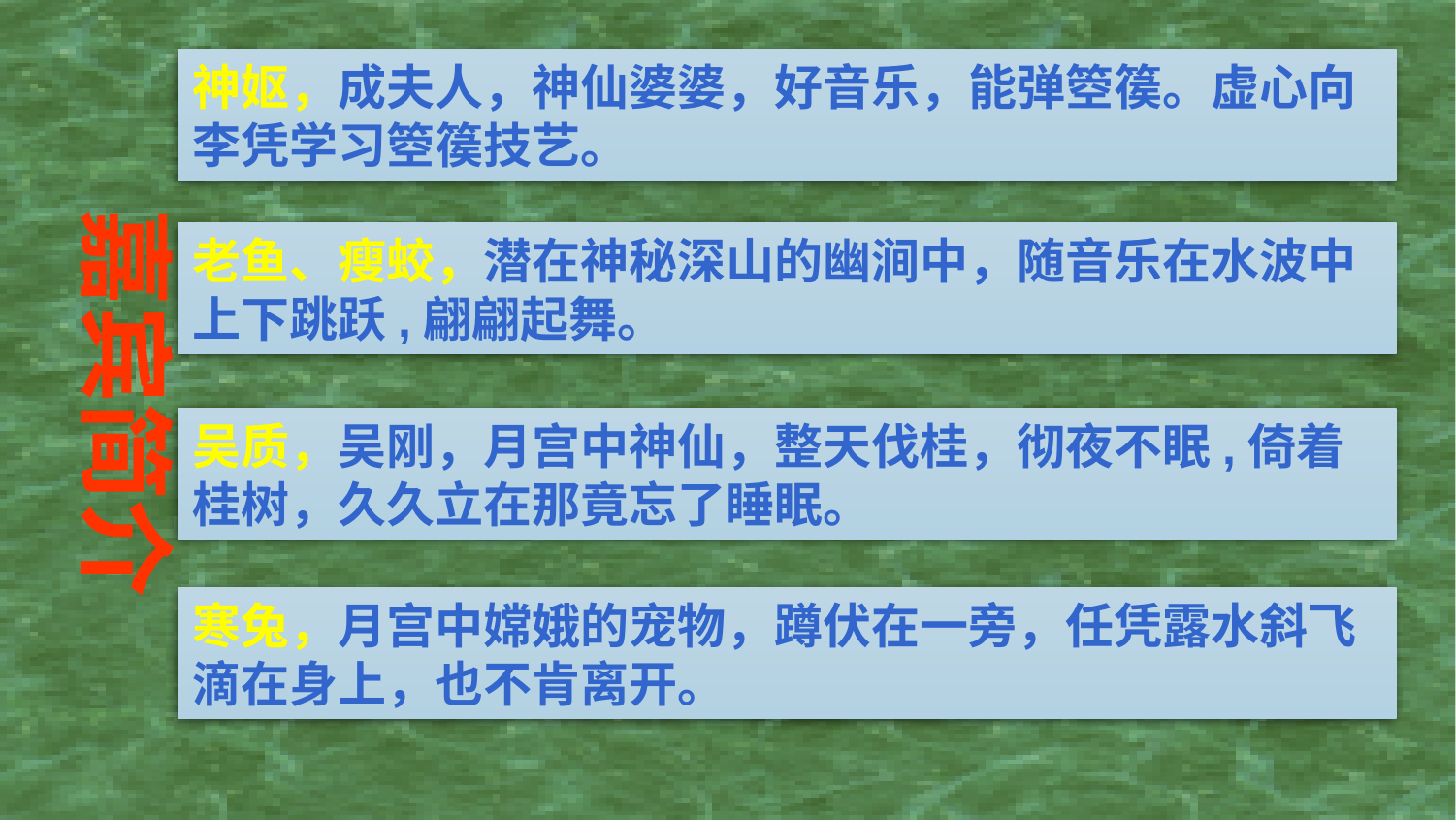

神妪，成夫人，神仙婆婆，好音乐，能弹箜篌。虚心向李凭学习箜篌技艺。
   嘉宾简介
老鱼、瘦蛟，潜在神秘深山的幽涧中，随音乐在水波中上下跳跃,翩翩起舞。
吴质，吴刚，月宫中神仙，整天伐桂，彻夜不眠,倚着桂树，久久立在那竟忘了睡眠。
寒兔，月宫中嫦娥的宠物，蹲伏在一旁，任凭露水斜飞滴在身上，也不肯离开。